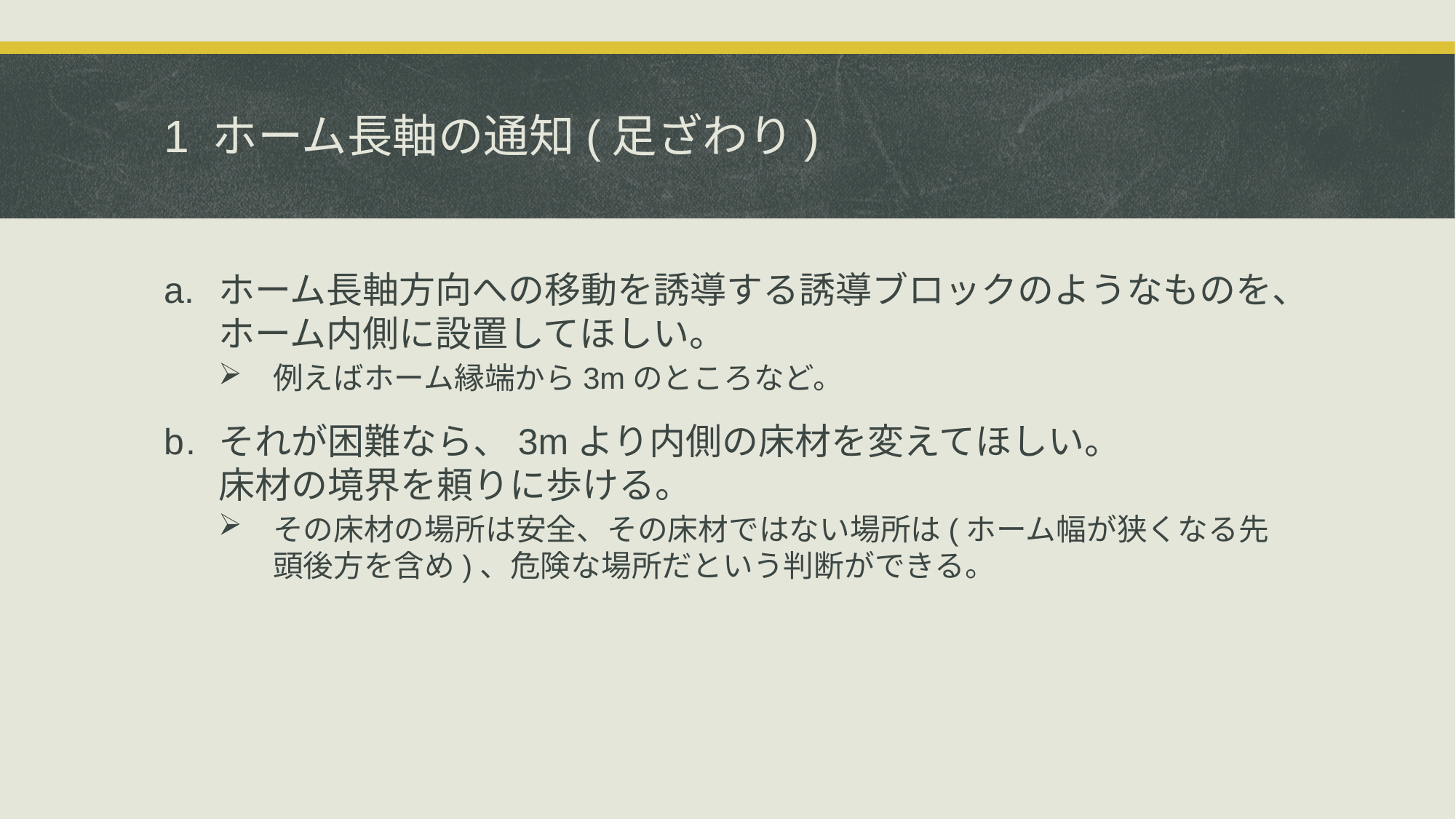

# 1 ホーム長軸の通知(足ざわり)
ホーム長軸方向への移動を誘導する誘導ブロックのようなものを、ホーム内側に設置してほしい。
例えばホーム縁端から3mのところなど。
それが困難なら、3mより内側の床材を変えてほしい。
床材の境界を頼りに歩ける。
その床材の場所は安全、その床材ではない場所は(ホーム幅が狭くなる先頭後方を含め)、危険な場所だという判断ができる。